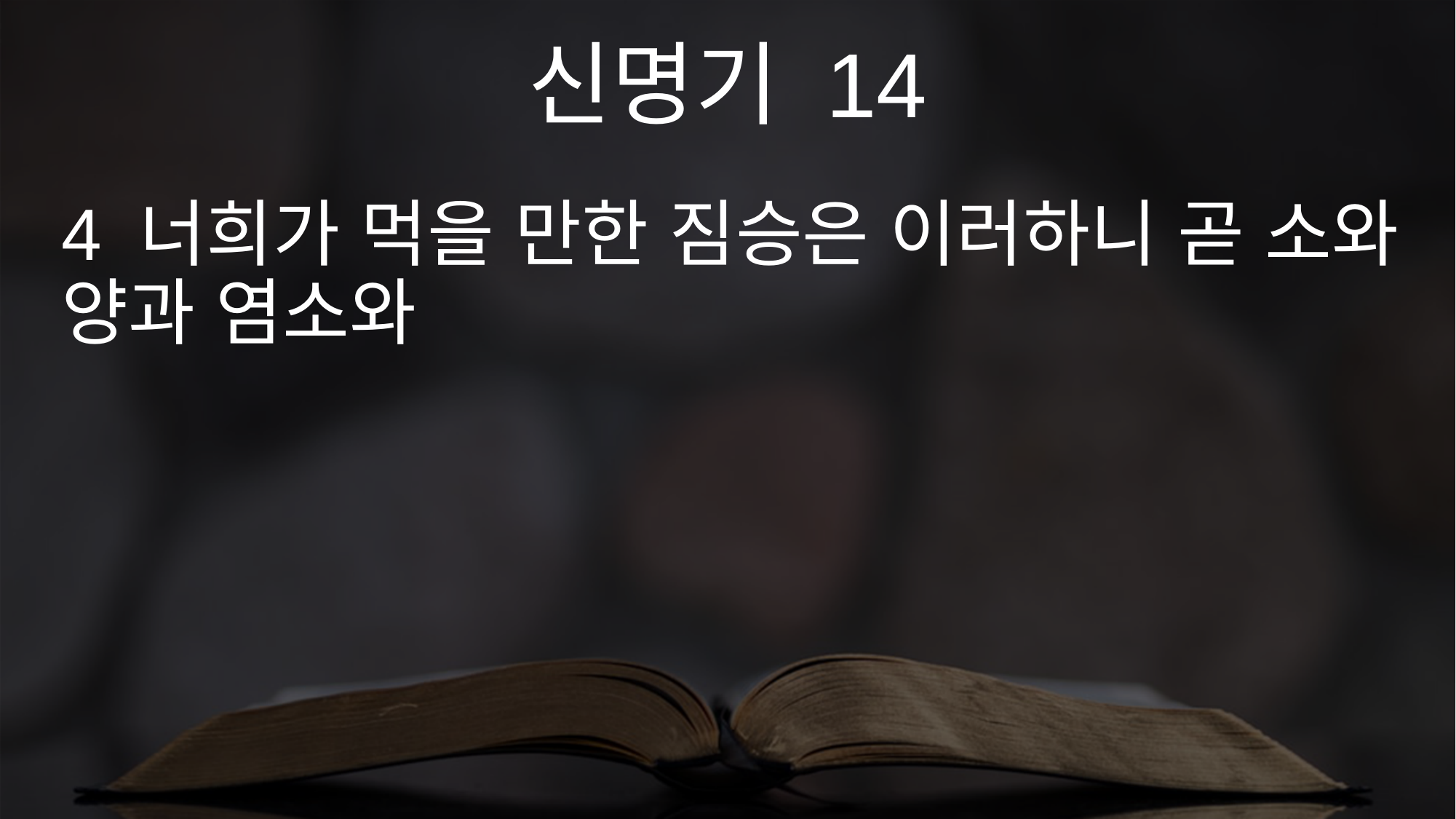

신명기 14
4 너희가 먹을 만한 짐승은 이러하니 곧 소와 양과 염소와